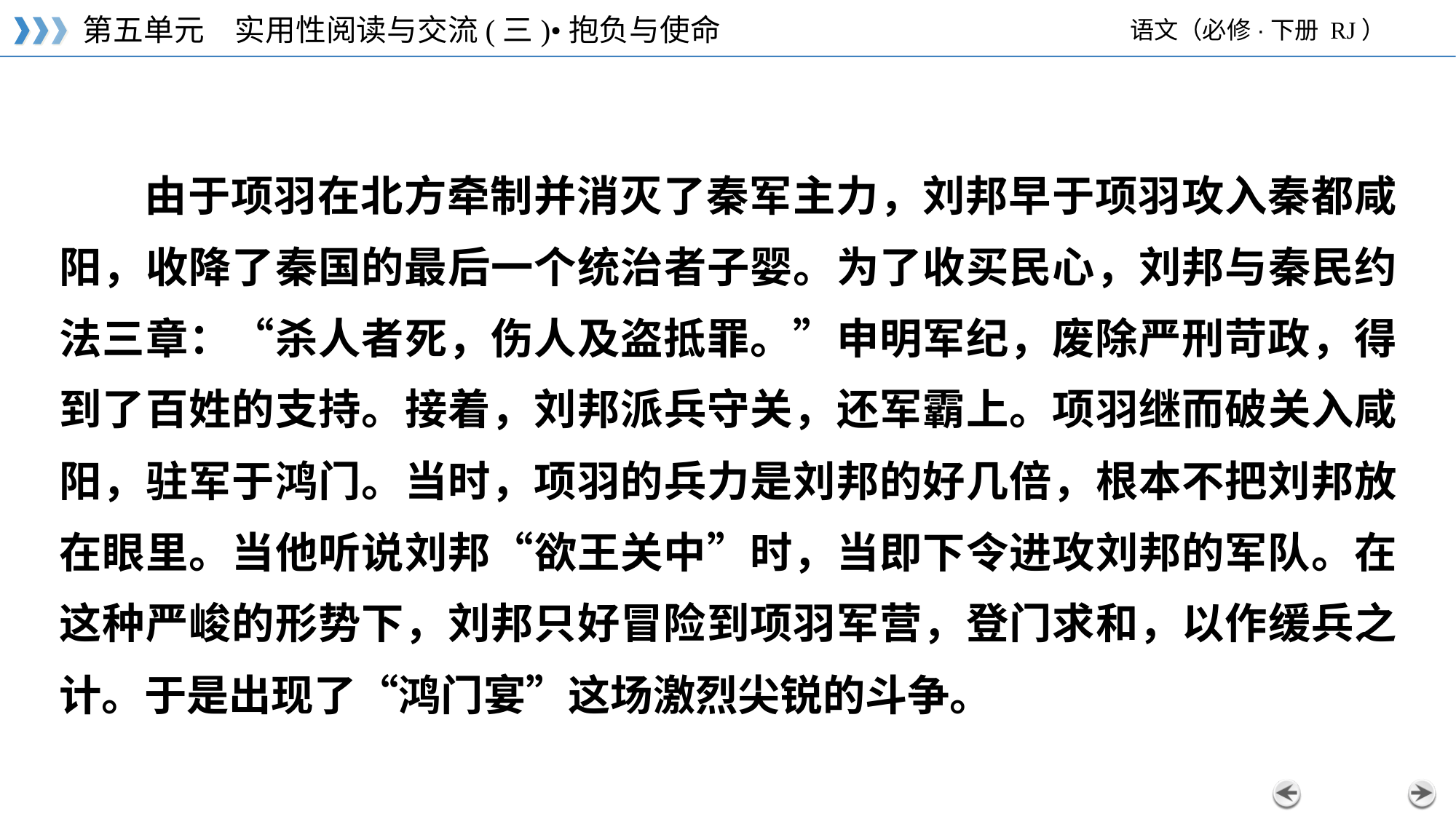

由于项羽在北方牵制并消灭了秦军主力，刘邦早于项羽攻入秦都咸阳，收降了秦国的最后一个统治者子婴。为了收买民心，刘邦与秦民约法三章：“杀人者死，伤人及盗抵罪。”申明军纪，废除严刑苛政，得到了百姓的支持。接着，刘邦派兵守关，还军霸上。项羽继而破关入咸阳，驻军于鸿门。当时，项羽的兵力是刘邦的好几倍，根本不把刘邦放在眼里。当他听说刘邦“欲王关中”时，当即下令进攻刘邦的军队。在这种严峻的形势下，刘邦只好冒险到项羽军营，登门求和，以作缓兵之计。于是出现了“鸿门宴”这场激烈尖锐的斗争。